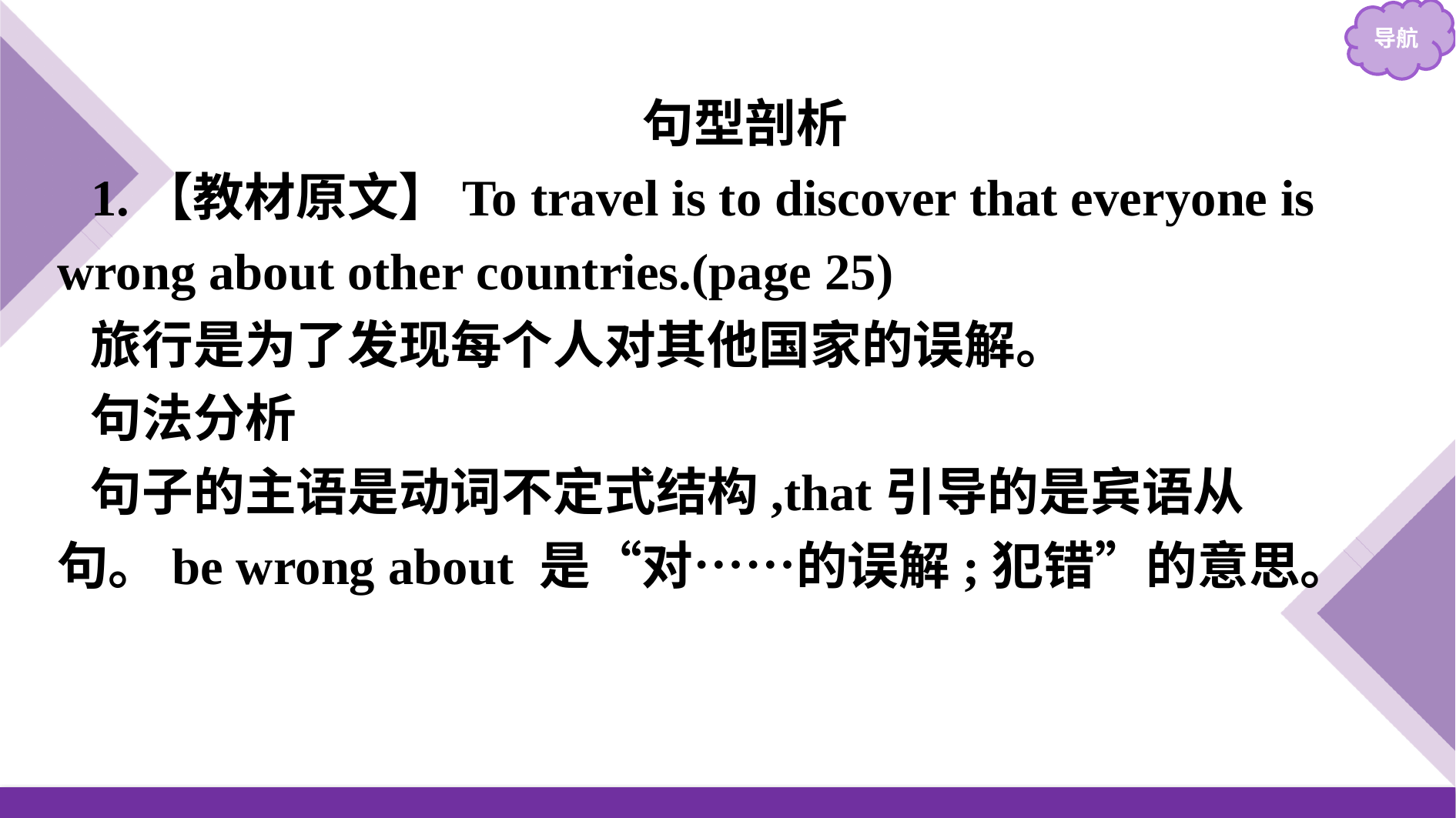

句型剖析
1.【教材原文】To travel is to discover that everyone is wrong about other countries.(page 25)
旅行是为了发现每个人对其他国家的误解。
句法分析
句子的主语是动词不定式结构,that引导的是宾语从句。be wrong about 是“对……的误解;犯错”的意思。